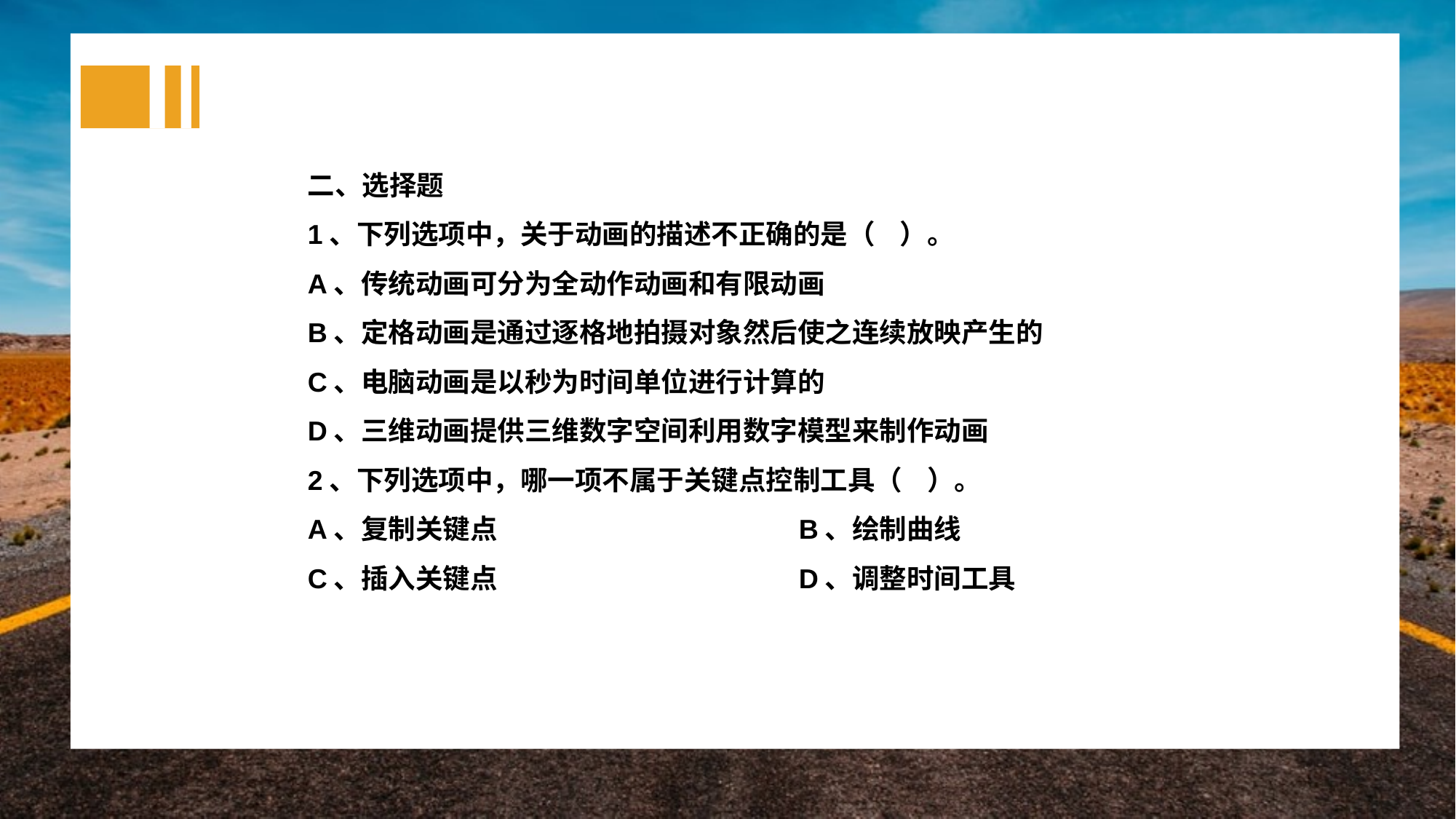

二、选择题
1、下列选项中，关于动画的描述不正确的是（    ）。
A、传统动画可分为全动作动画和有限动画
B、定格动画是通过逐格地拍摄对象然后使之连续放映产生的
C、电脑动画是以秒为时间单位进行计算的
D、三维动画提供三维数字空间利用数字模型来制作动画
2、下列选项中，哪一项不属于关键点控制工具（    ）。
A、复制关键点			B、绘制曲线
C、插入关键点			D、调整时间工具